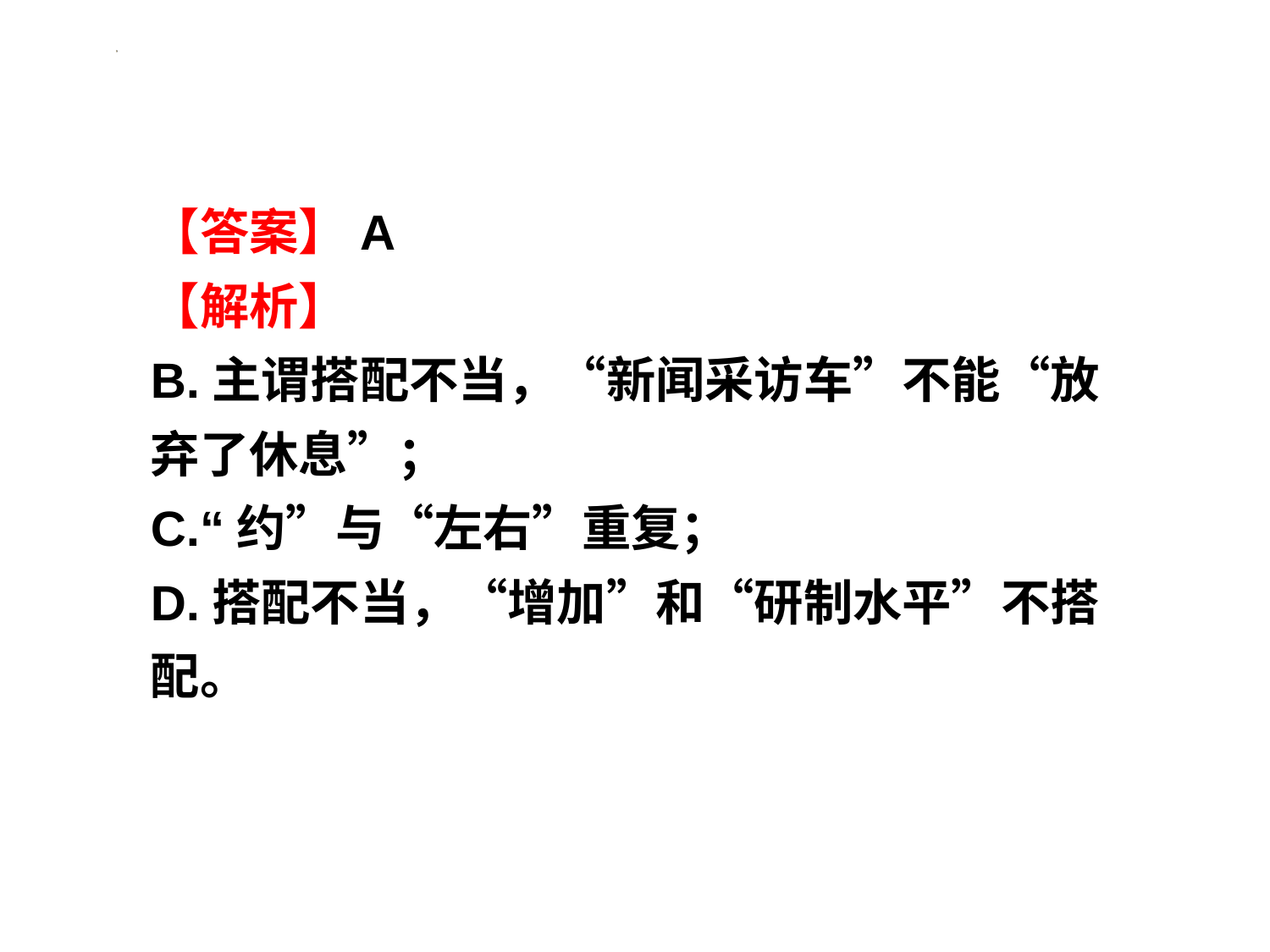

【答案】A
【解析】
B.主谓搭配不当，“新闻采访车”不能“放弃了休息”；
C.“约”与“左右”重复；
D.搭配不当，“增加”和“研制水平”不搭配。